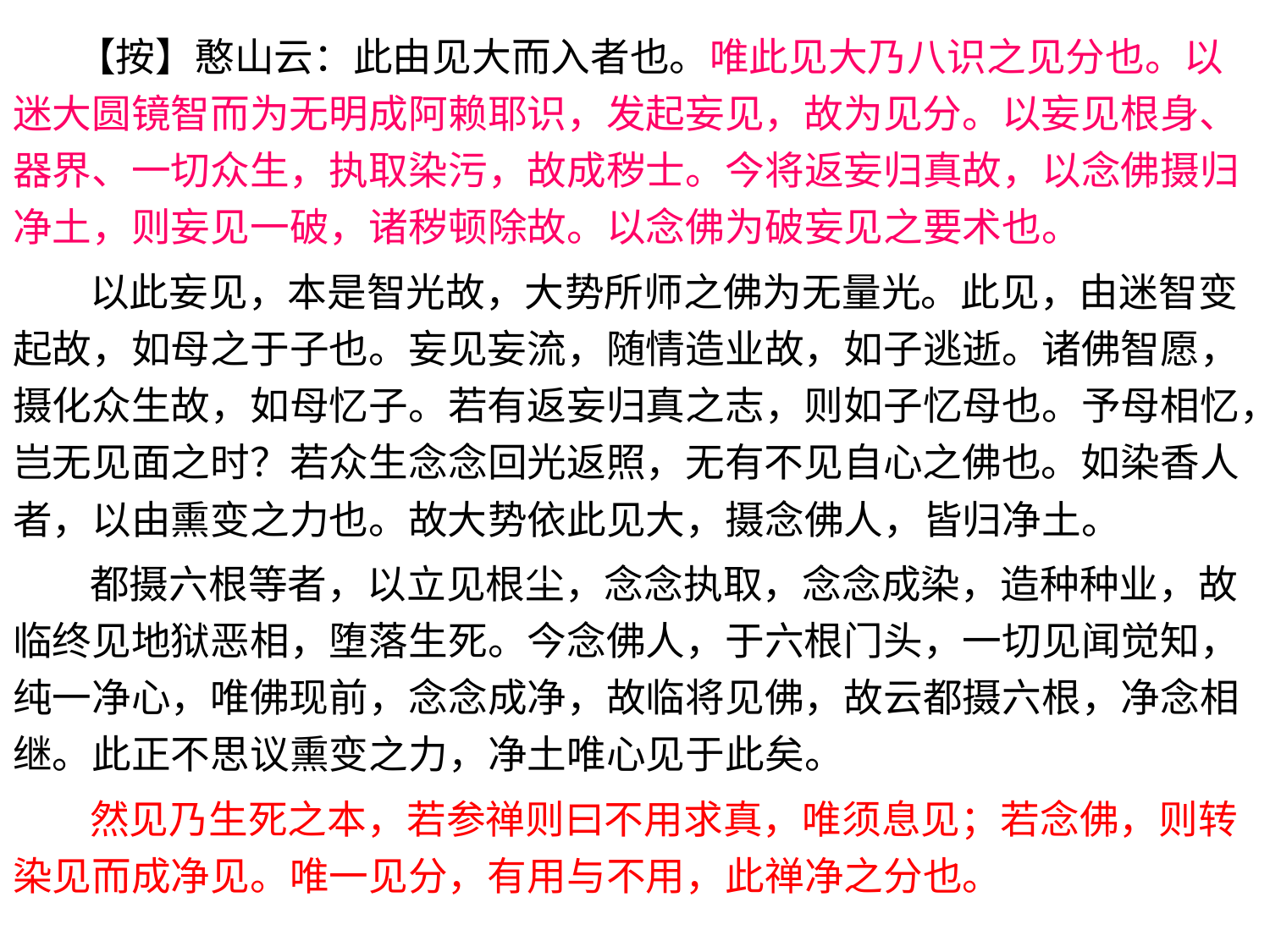

【按】憨山云：此由见大而入者也。唯此见大乃八识之见分也。以迷大圆镜智而为无明成阿赖耶识，发起妄见，故为见分。以妄见根身、器界、一切众生，执取染污，故成秽士。今将返妄归真故，以念佛摄归净土，则妄见一破，诸秽顿除故。以念佛为破妄见之要术也。
        以此妄见，本是智光故，大势所师之佛为无量光。此见，由迷智变起故，如母之于子也。妄见妄流，随情造业故，如子逃逝。诸佛智愿，摄化众生故，如母忆子。若有返妄归真之志，则如子忆母也。予母相忆，岂无见面之时？若众生念念回光返照，无有不见自心之佛也。如染香人者，以由熏变之力也。故大势依此见大，摄念佛人，皆归净土。
        都摄六根等者，以立见根尘，念念执取，念念成染，造种种业，故临终见地狱恶相，堕落生死。今念佛人，于六根门头，一切见闻觉知，纯一净心，唯佛现前，念念成净，故临将见佛，故云都摄六根，净念相继。此正不思议熏变之力，净土唯心见于此矣。
        然见乃生死之本，若参禅则曰不用求真，唯须息见；若念佛，则转染见而成净见。唯一见分，有用与不用，此禅净之分也。